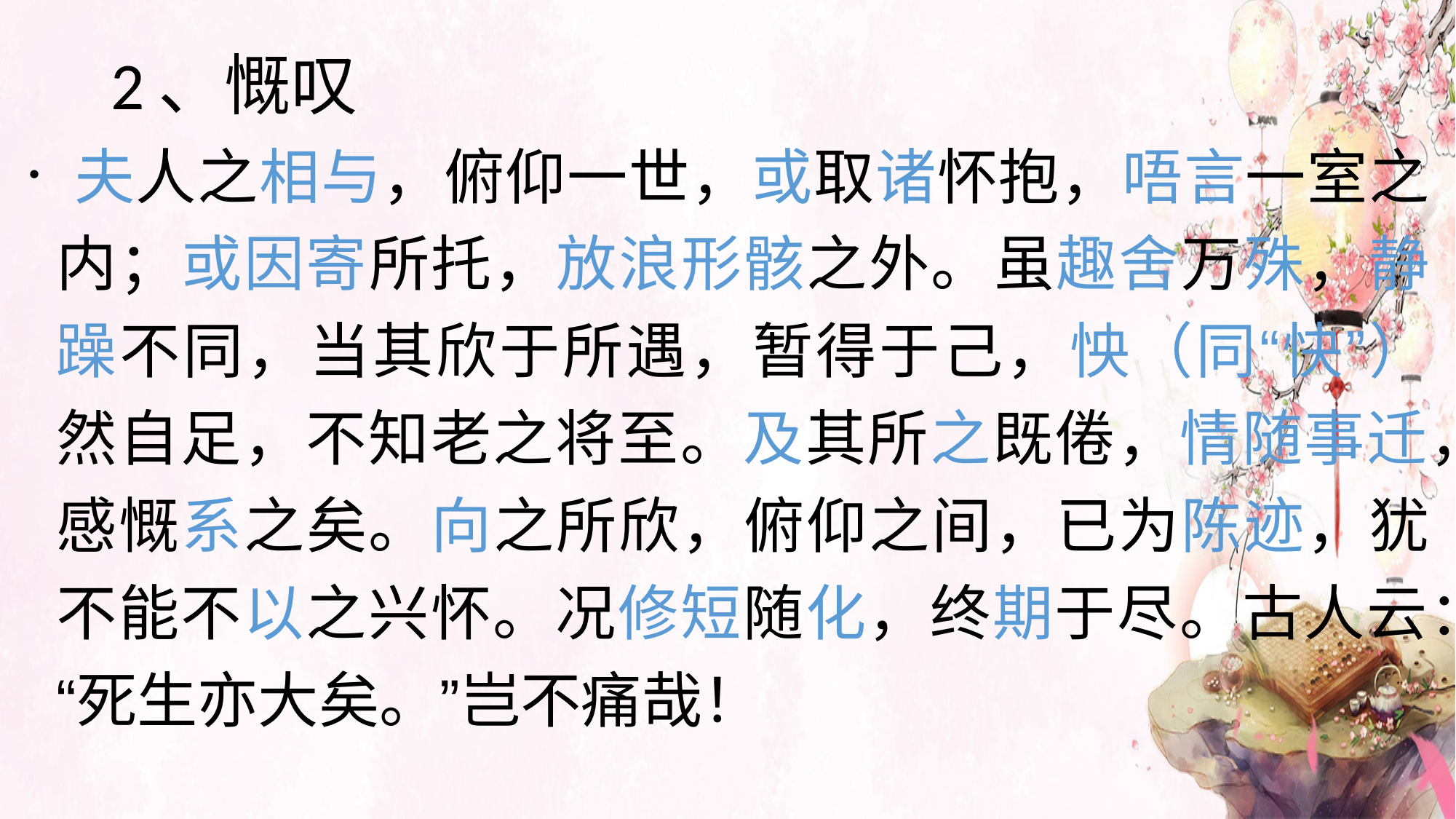

# 2、慨叹
 夫人之相与，俯仰一世，或取诸怀抱，唔言一室之内；或因寄所托，放浪形骸之外。虽趣舍万殊，静躁不同，当其欣于所遇，暂得于己，怏（同“快”）然自足，不知老之将至。及其所之既倦，情随事迁，感慨系之矣。向之所欣，俯仰之间，已为陈迹，犹不能不以之兴怀。况修短随化，终期于尽。古人云：“死生亦大矣。”岂不痛哉！